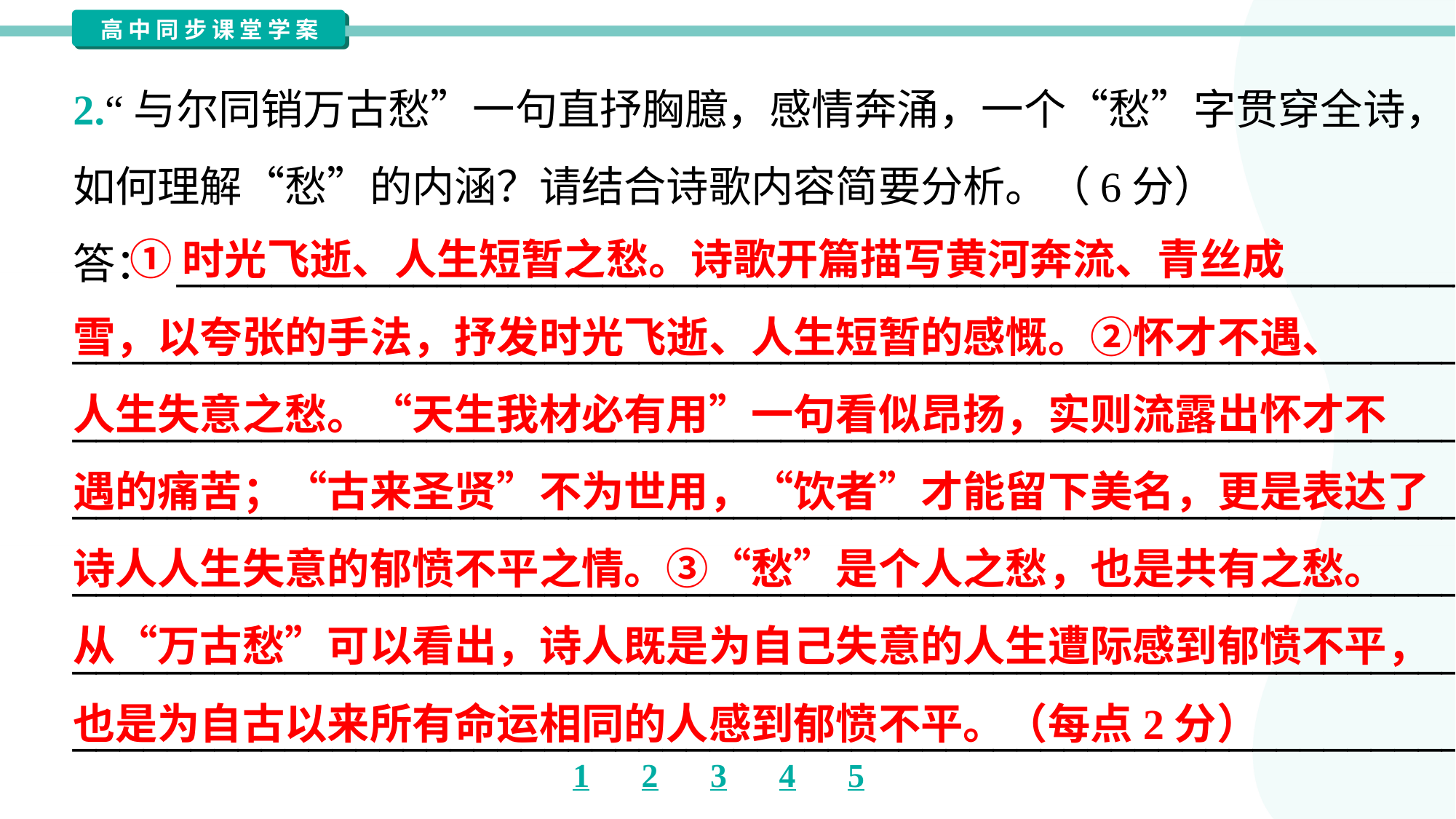

2.“与尔同销万古愁”一句直抒胸臆，感情奔涌，一个“愁”字贯穿全诗，
如何理解“愁”的内涵？请结合诗歌内容简要分析。（6分）
答： ________________________________________________________
_____________________________________________________________
_____________________________________________________________
_____________________________________________________________
_____________________________________________________________
_____________________________________________________________
_____________________________________________________________
      ①时光飞逝、人生短暂之愁。诗歌开篇描写黄河奔流、青丝成
雪，以夸张的手法，抒发时光飞逝、人生短暂的感慨。②怀才不遇、
人生失意之愁。“天生我材必有用”一句看似昂扬，实则流露出怀才不
遇的痛苦；“古来圣贤”不为世用，“饮者”才能留下美名，更是表达了
诗人人生失意的郁愤不平之情。③“愁”是个人之愁，也是共有之愁。
从“万古愁”可以看出，诗人既是为自己失意的人生遭际感到郁愤不平，
也是为自古以来所有命运相同的人感到郁愤不平。（每点2分）